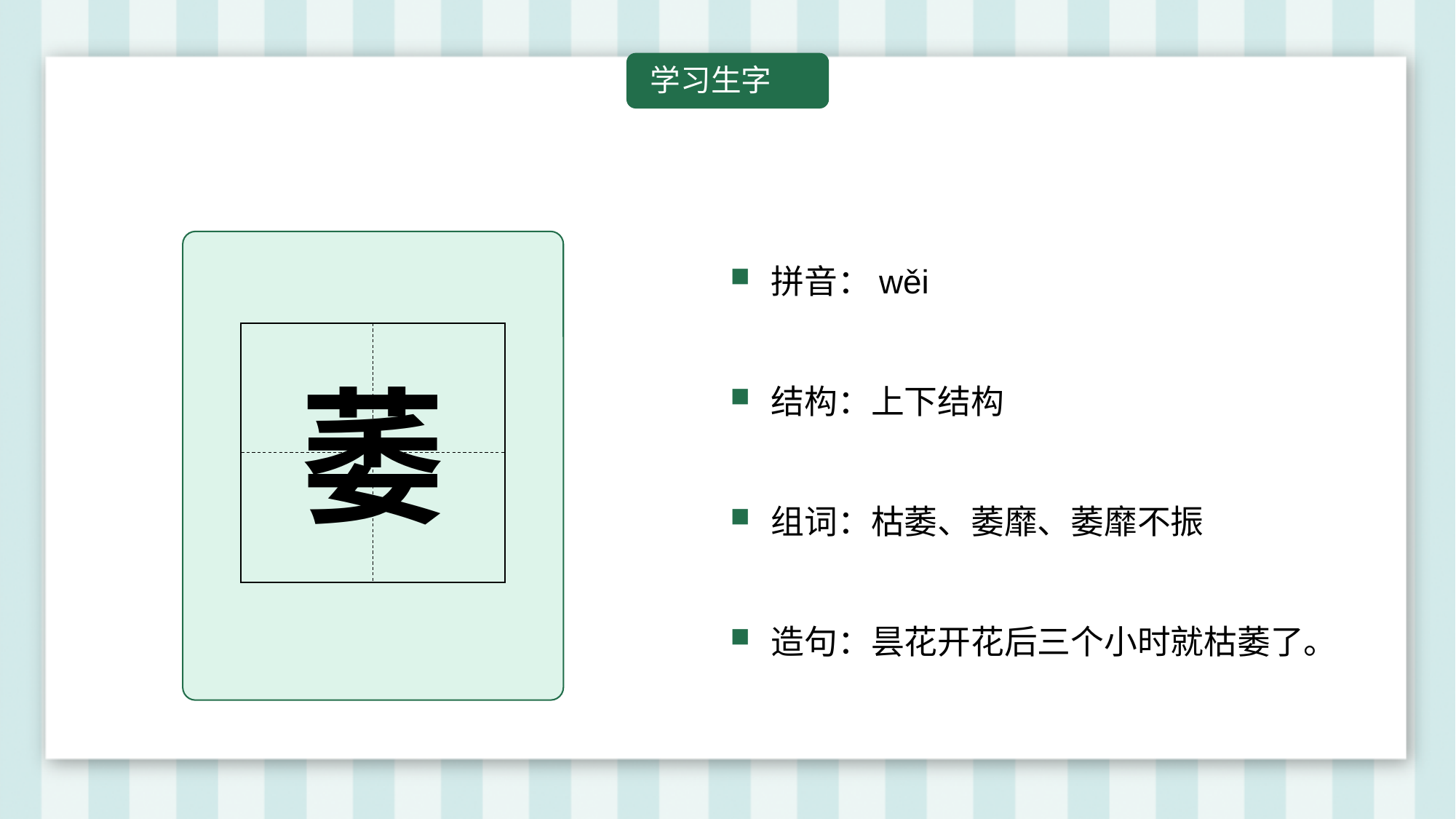

学习生字

萎
拼音：wěi

结构：上下结构

组词：枯萎、萎靡、萎靡不振

造句：昙花开花后三个小时就枯萎了。